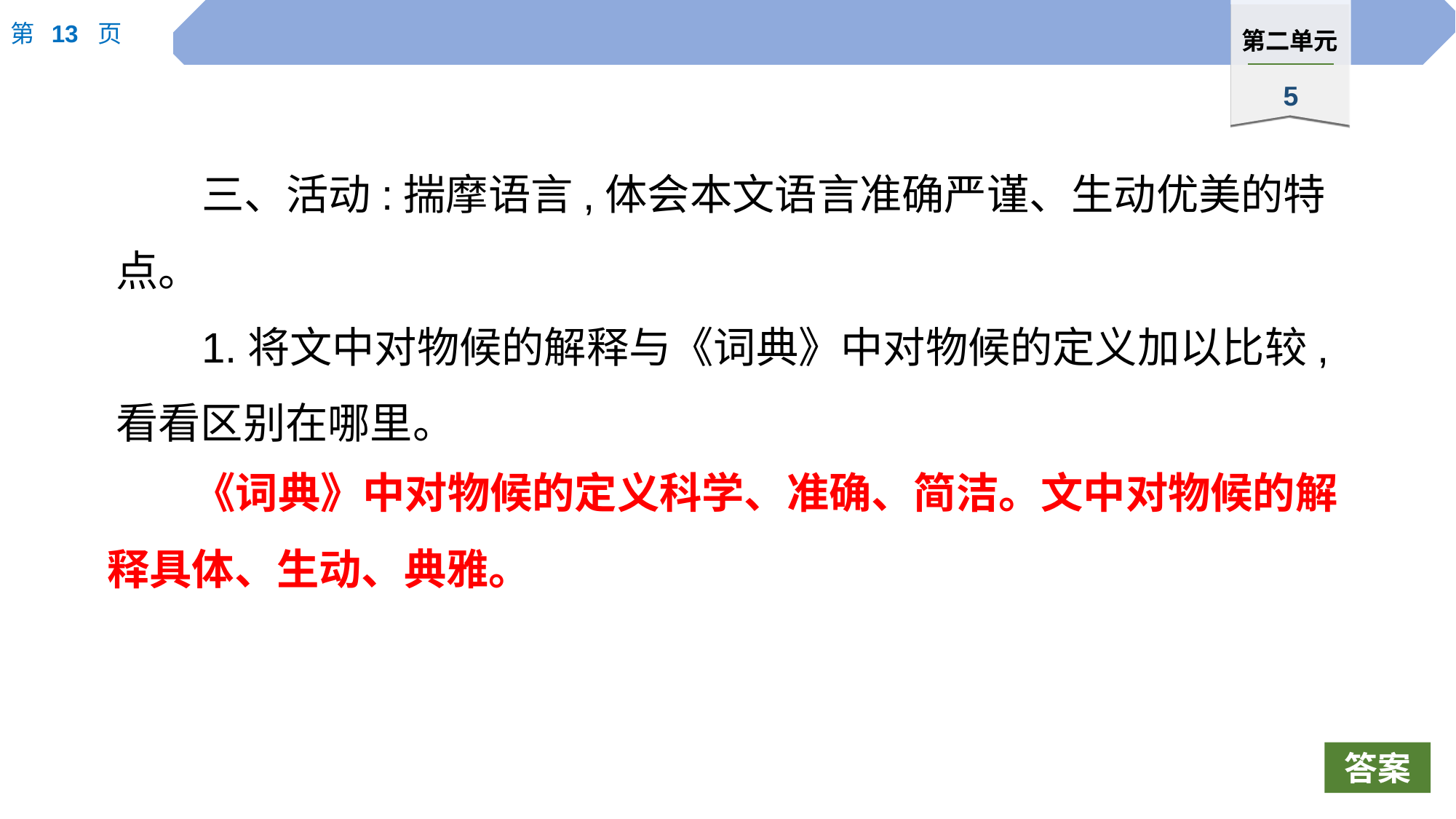

三、活动:揣摩语言,体会本文语言准确严谨、生动优美的特点。
1.将文中对物候的解释与《词典》中对物候的定义加以比较,看看区别在哪里。

《词典》中对物候的定义科学、准确、简洁。文中对物候的解释具体、生动、典雅。
答案